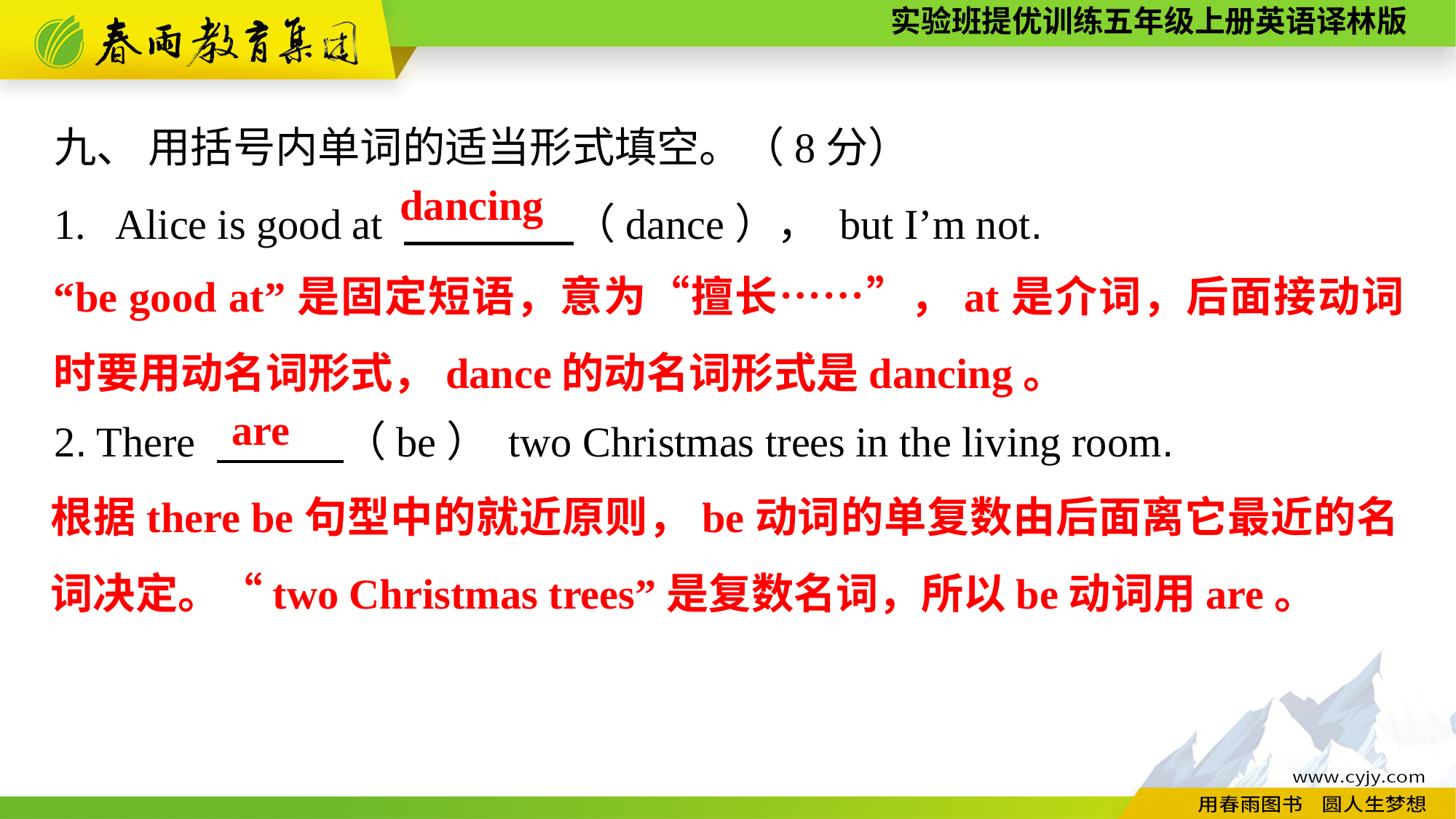

九、 用括号内单词的适当形式填空。（8分）
Alice is good at 　　　　（dance）， but I’m not.

2. There 　　　（be） two Christmas trees in the living room.
dancing
“be good at”是固定短语，意为“擅长……”，at是介词，后面接动词时要用动名词形式，dance的动名词形式是dancing。
are
根据there be句型中的就近原则，be动词的单复数由后面离它最近的名词决定。“two Christmas trees”是复数名词，所以be动词用are。